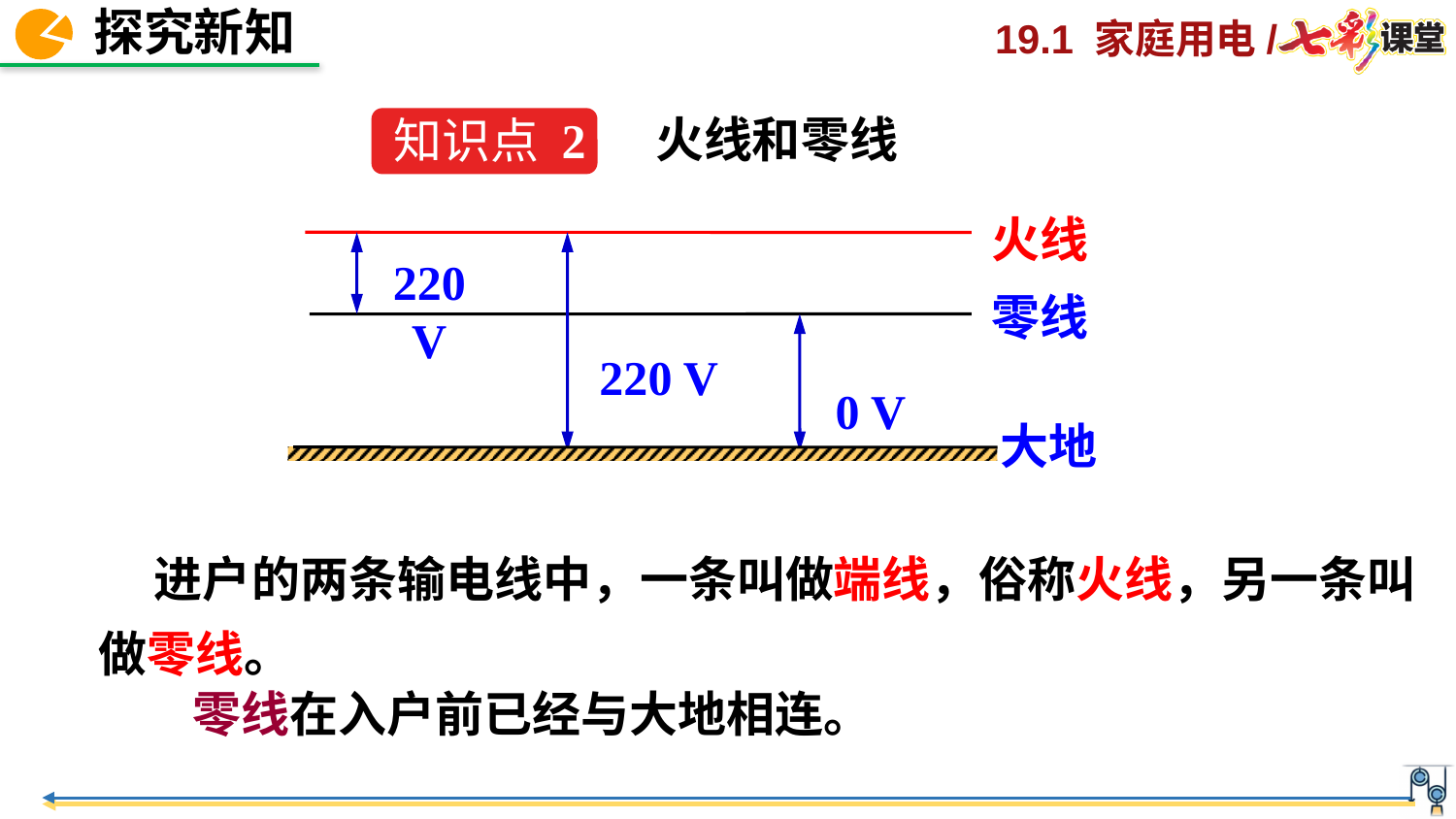

火线和零线

知识点 2
火线

220 V
零线

220 V
0 V
大地

    进户的两条输电线中，一条叫做端线，俗称火线，另一条叫做零线。
零线在入户前已经与大地相连。